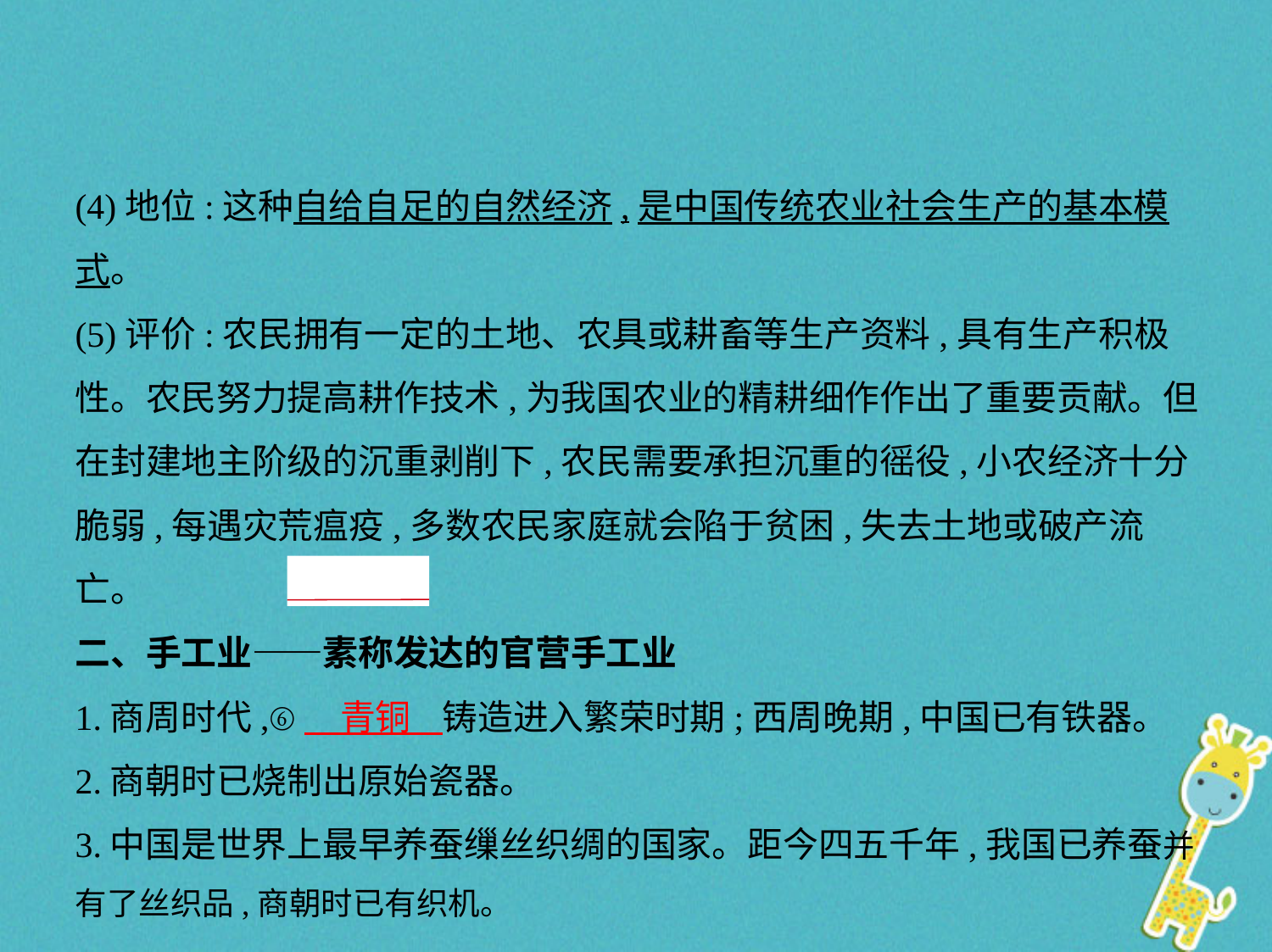

(4)地位:这种自给自足的自然经济,是中国传统农业社会生产的基本模式。
(5)评价:农民拥有一定的土地、农具或耕畜等生产资料,具有生产积极性。农民努力提高耕作技术,为我国农业的精耕细作作出了重要贡献。但在封建地主阶级的沉重剥削下,农民需要承担沉重的徭役,小农经济十分脆弱,每遇灾荒瘟疫,多数农民家庭就会陷于贫困,失去土地或破产流亡。
二、手工业——素称发达的官营手工业
1.商周时代,⑥　青铜    铸造进入繁荣时期;西周晚期,中国已有铁器。
2.商朝时已烧制出原始瓷器。
3.中国是世界上最早养蚕缫丝织绸的国家。距今四五千年,我国已养蚕并有了丝织品,商朝时已有织机。